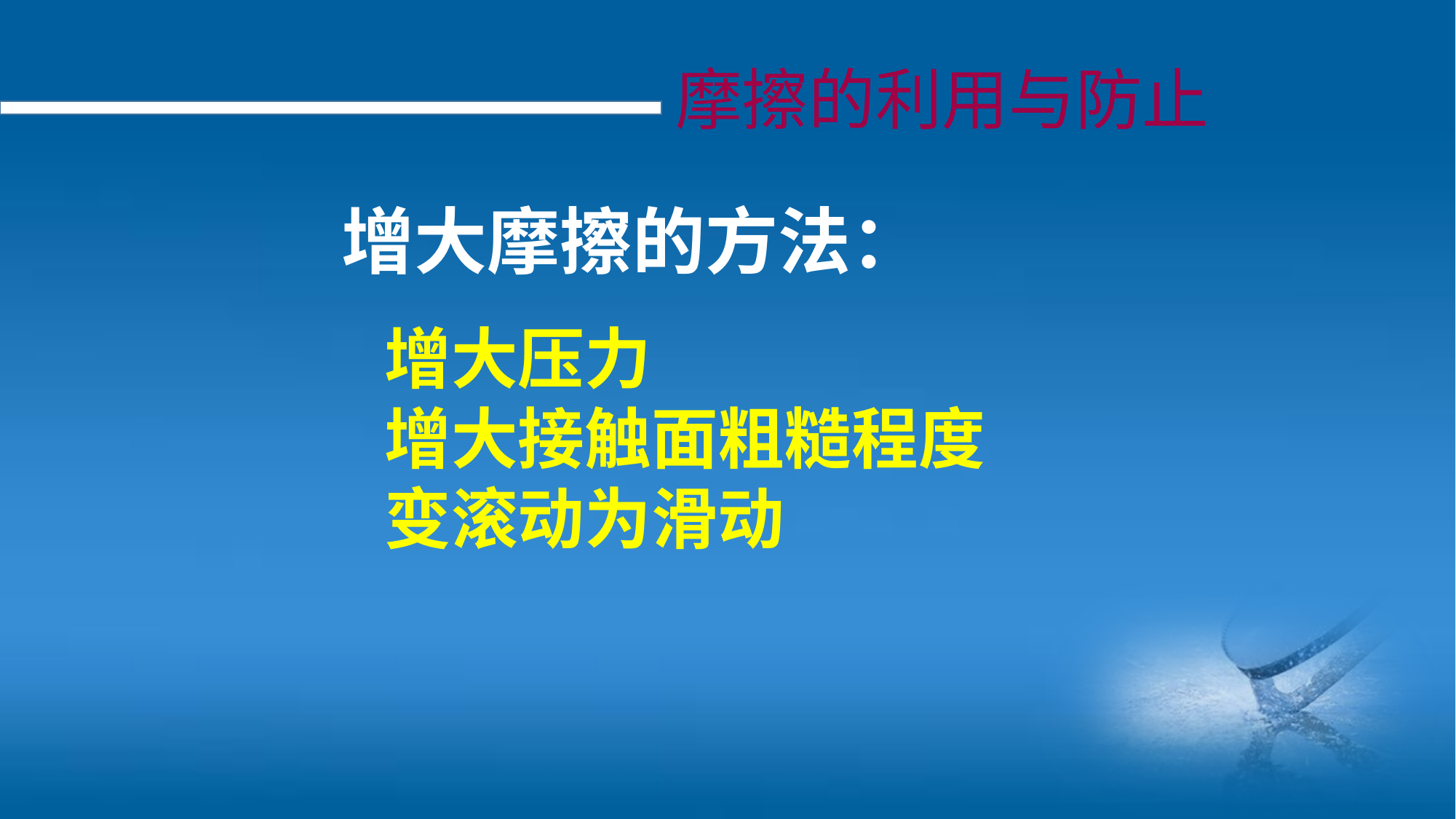

摩擦的利用与防止

增大摩擦的方法：

增大压力
增大接触面粗糙程度
变滚动为滑动